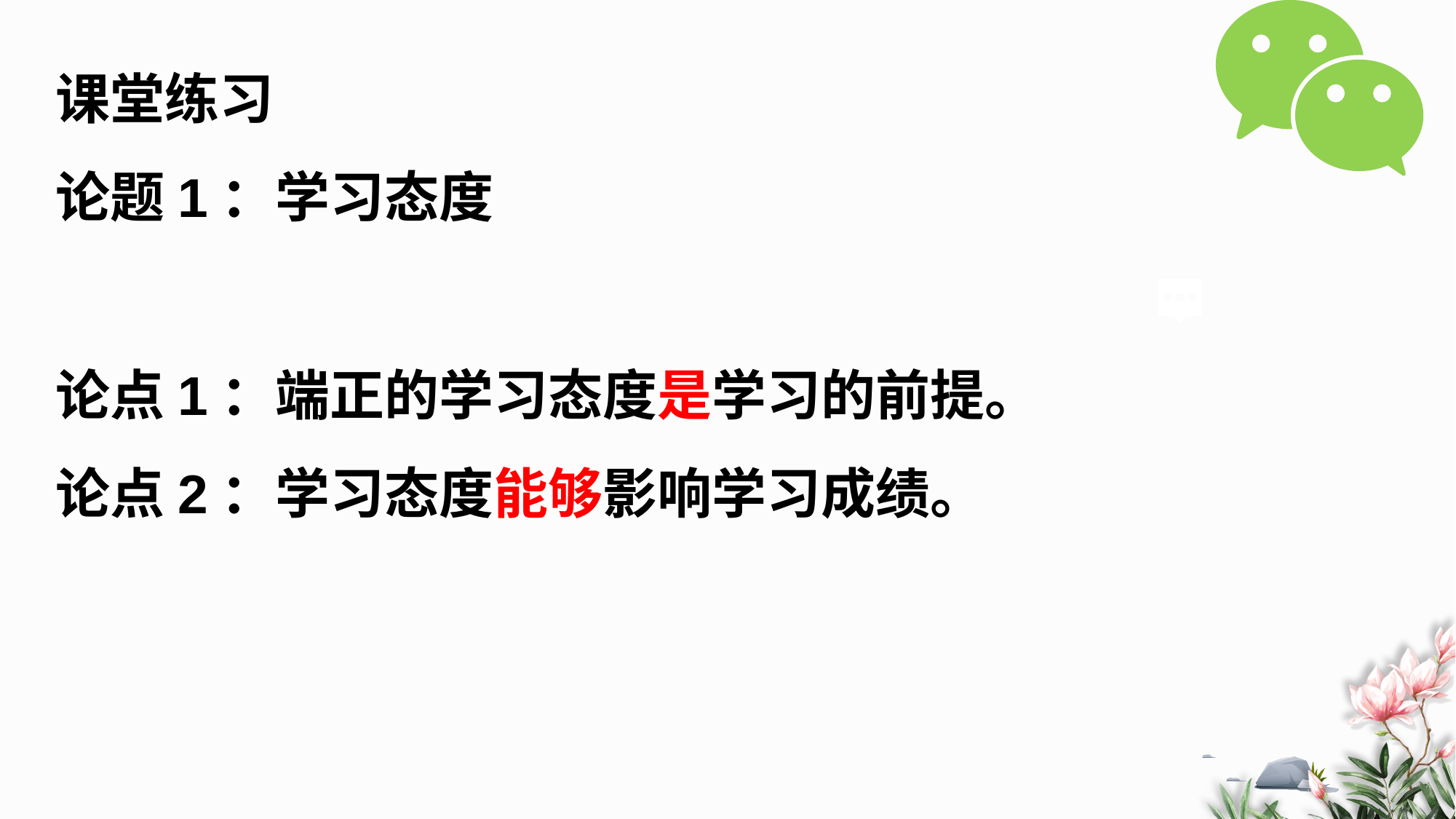

课堂练习
论题1：学习态度

论点1：端正的学习态度是学习的前提。
论点2：学习态度能够影响学习成绩。